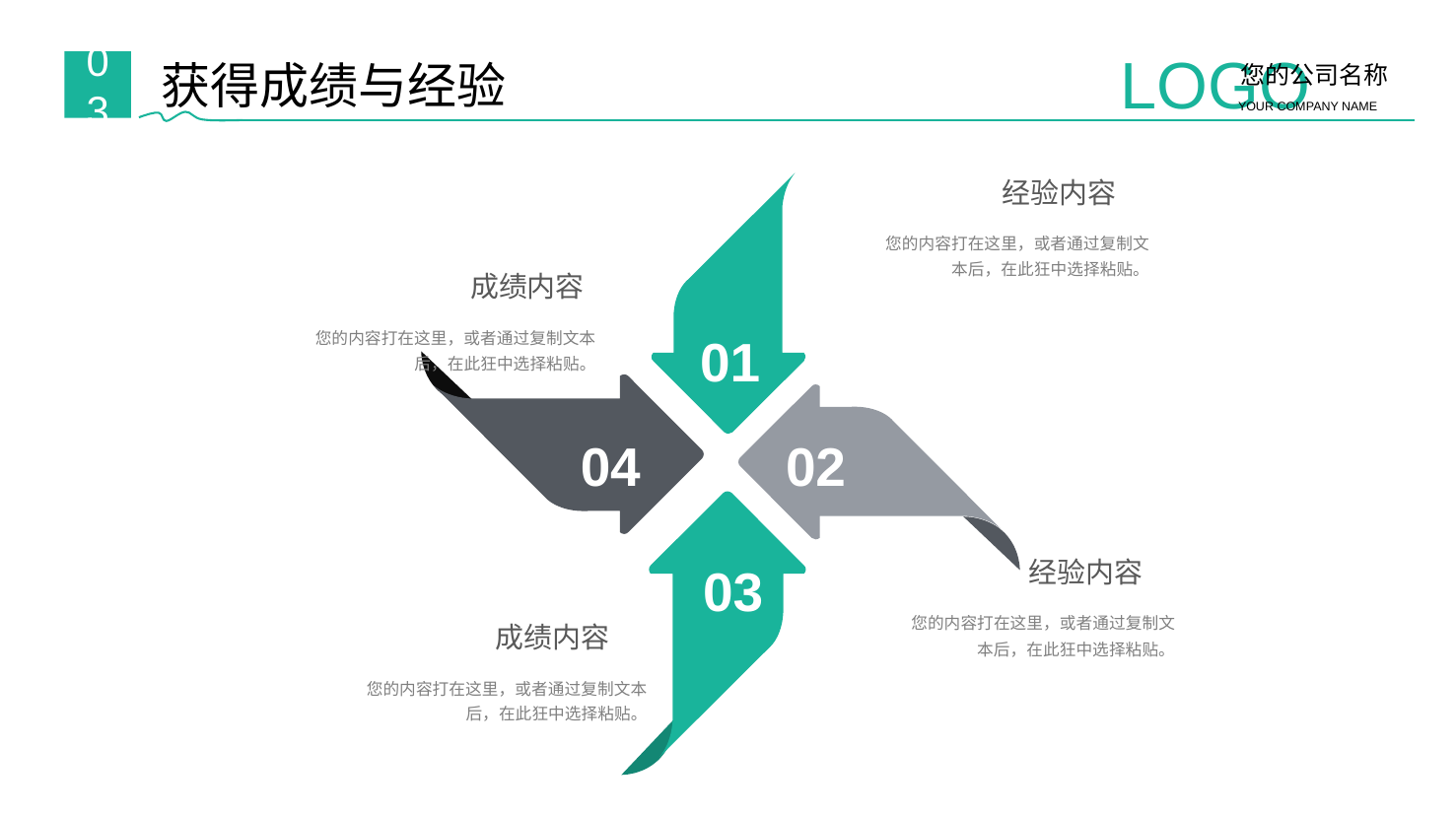

LOGO
您的公司名称
YOUR COMPANY NAME
获得成绩与经验
03

经验内容
您的内容打在这里，或者通过复制文本后，在此狂中选择粘贴。

成绩内容
您的内容打在这里，或者通过复制文本后，在此狂中选择粘贴。
01

04
02

经验内容
03
您的内容打在这里，或者通过复制文本后，在此狂中选择粘贴。
成绩内容
您的内容打在这里，或者通过复制文本后，在此狂中选择粘贴。